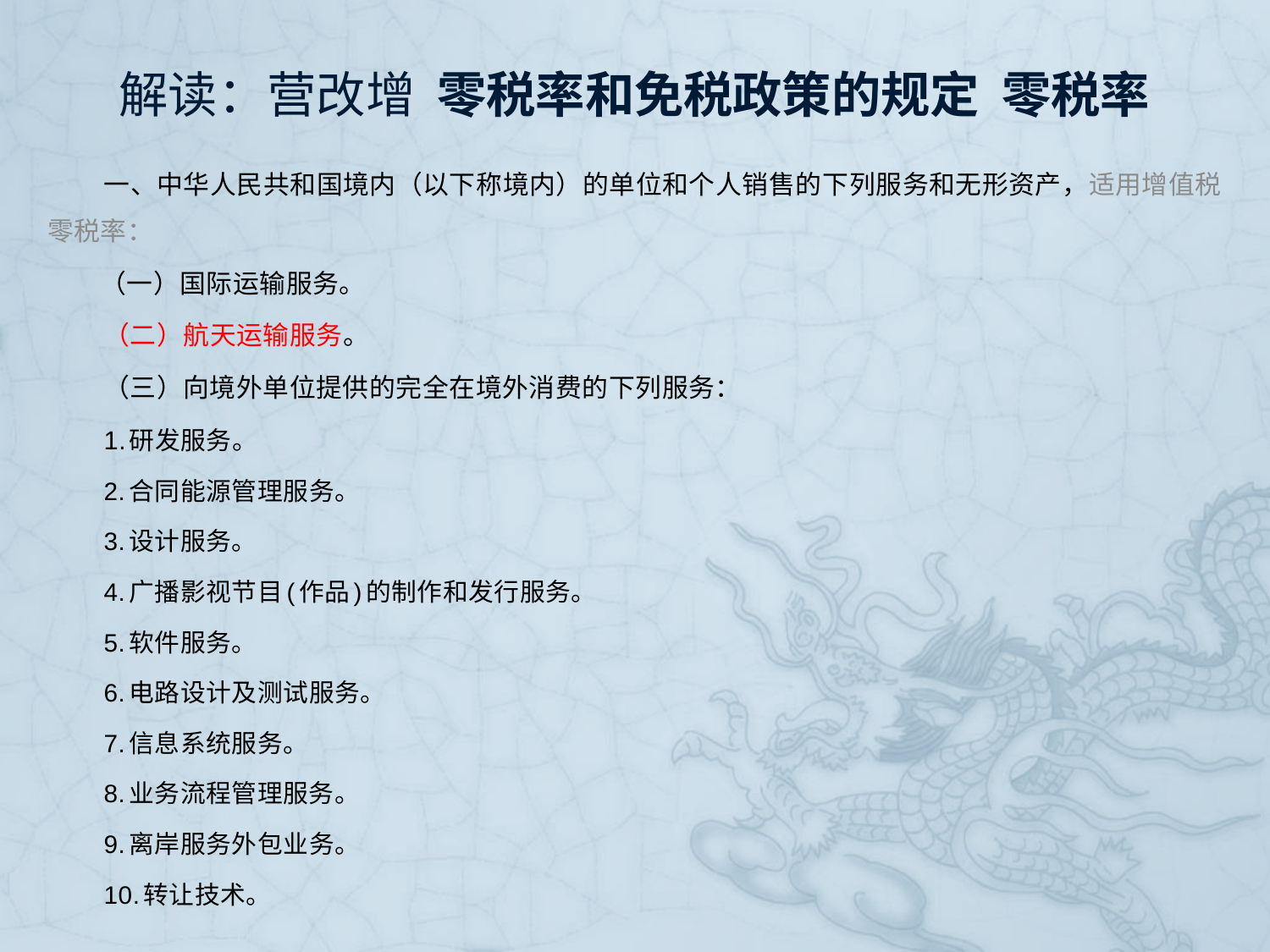

# 解读：营改增  零税率和免税政策的规定  零税率
一、中华人民共和国境内（以下称境内）的单位和个人销售的下列服务和无形资产，适用增值税零税率：
（一）国际运输服务。
（二）航天运输服务。
（三）向境外单位提供的完全在境外消费的下列服务：
1.研发服务。
2.合同能源管理服务。
3.设计服务。
4.广播影视节目(作品)的制作和发行服务。
5.软件服务。
6.电路设计及测试服务。
7.信息系统服务。
8.业务流程管理服务。
9.离岸服务外包业务。
10.转让技术。